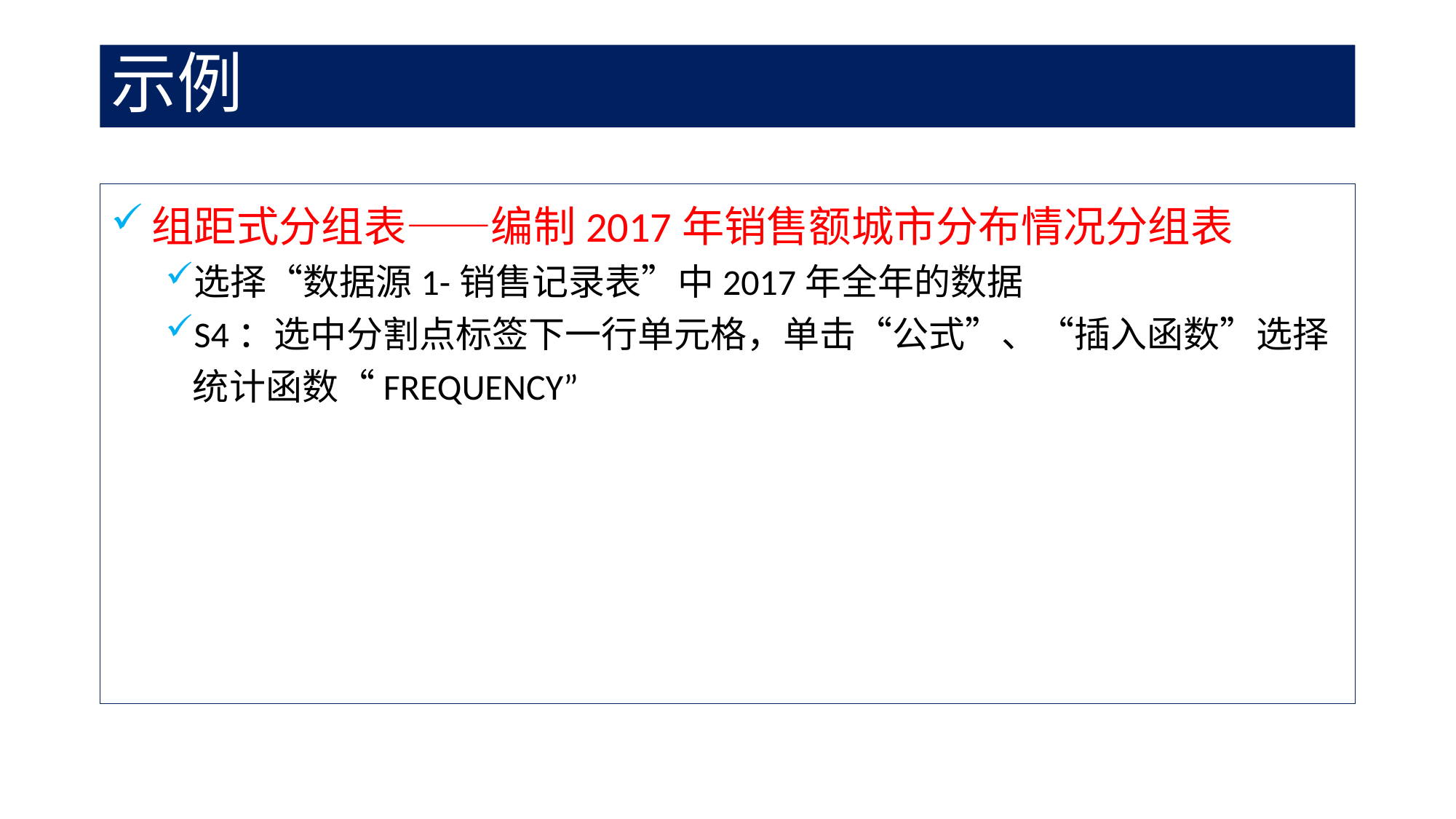

# 示例
组距式分组表——编制2017年销售额城市分布情况分组表
选择“数据源1-销售记录表”中2017年全年的数据
S4：选中分割点标签下一行单元格，单击“公式”、“插入函数”选择统计函数“FREQUENCY”